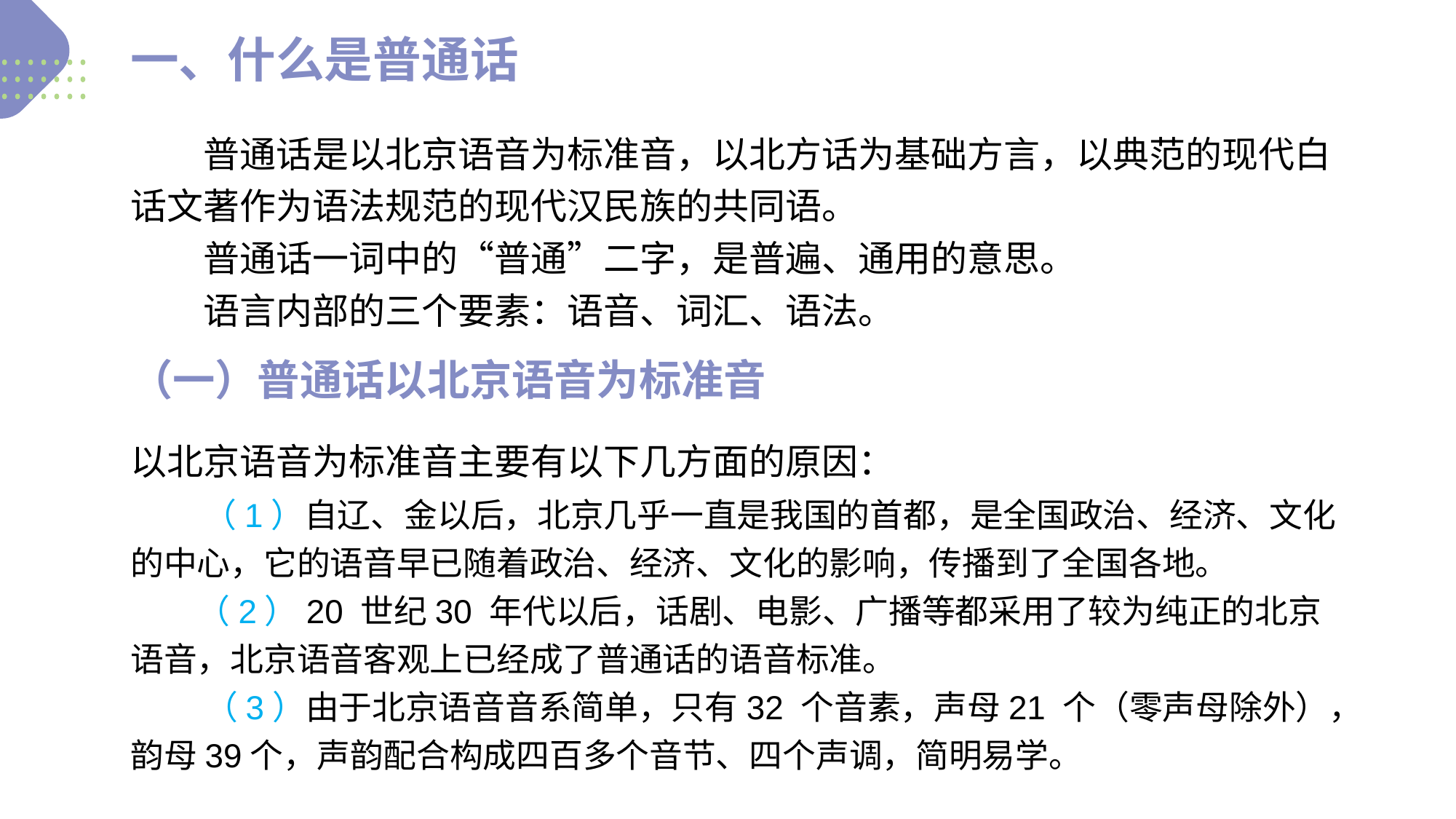

一、什么是普通话

　　普通话是以北京语音为标准音，以北方话为基础方言，以典范的现代白话文著作为语法规范的现代汉民族的共同语。
　　普通话一词中的“普通”二字，是普遍、通用的意思。
　　语言内部的三个要素：语音、词汇、语法。
（一）普通话以北京语音为标准音
以北京语音为标准音主要有以下几方面的原因：
　　（1）自辽、金以后，北京几乎一直是我国的首都，是全国政治、经济、文化的中心，它的语音早已随着政治、经济、文化的影响，传播到了全国各地。
　　（2）20 世纪30 年代以后，话剧、电影、广播等都采用了较为纯正的北京语音，北京语音客观上已经成了普通话的语音标准。
　　 （3）由于北京语音音系简单，只有32 个音素，声母21 个（零声母除外），韵母39个，声韵配合构成四百多个音节、四个声调，简明易学。